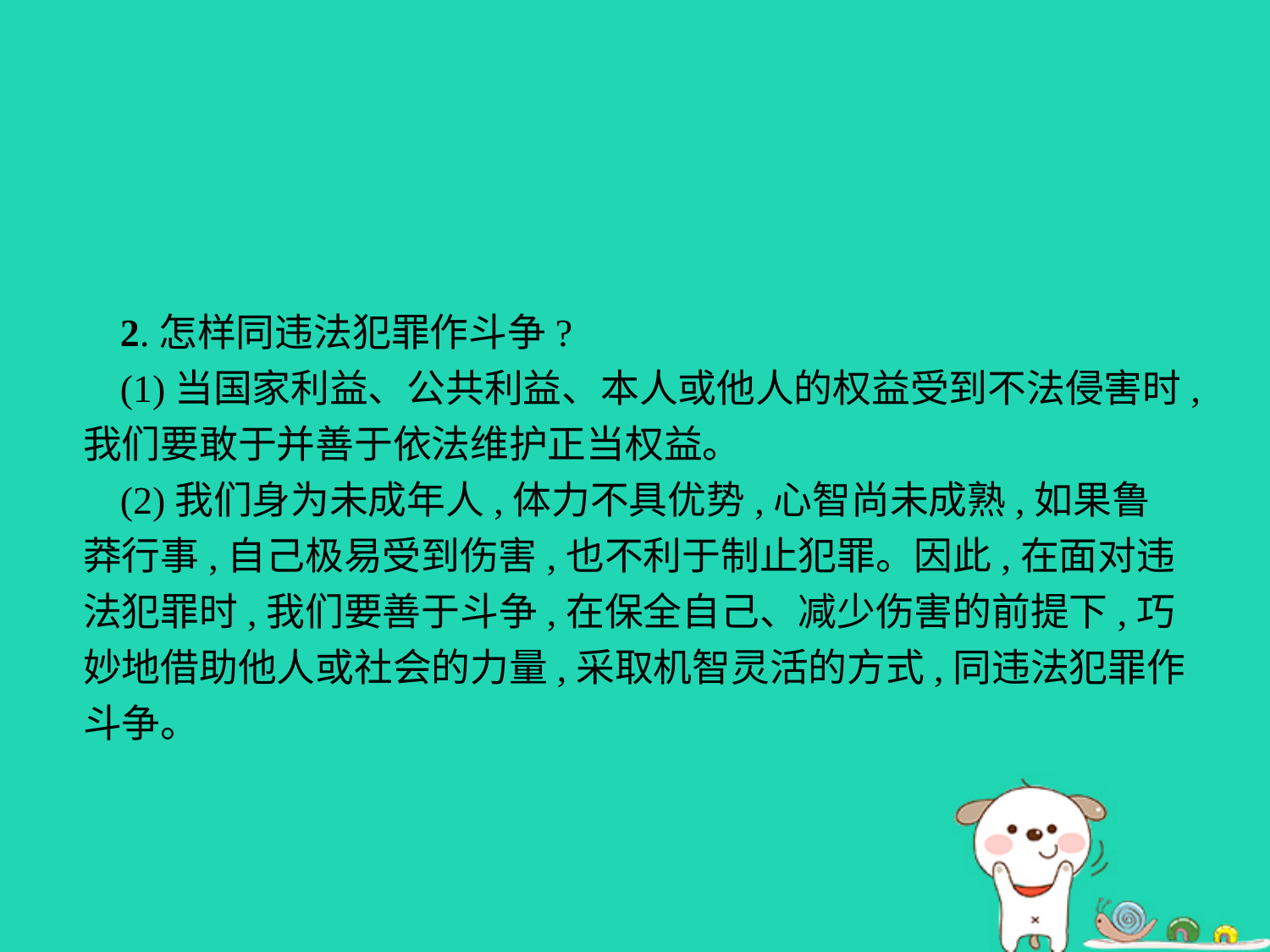

2.怎样同违法犯罪作斗争?
(1)当国家利益、公共利益、本人或他人的权益受到不法侵害时,我们要敢于并善于依法维护正当权益。
(2)我们身为未成年人,体力不具优势,心智尚未成熟,如果鲁莽行事,自己极易受到伤害,也不利于制止犯罪。因此,在面对违法犯罪时,我们要善于斗争,在保全自己、减少伤害的前提下,巧妙地借助他人或社会的力量,采取机智灵活的方式,同违法犯罪作斗争。